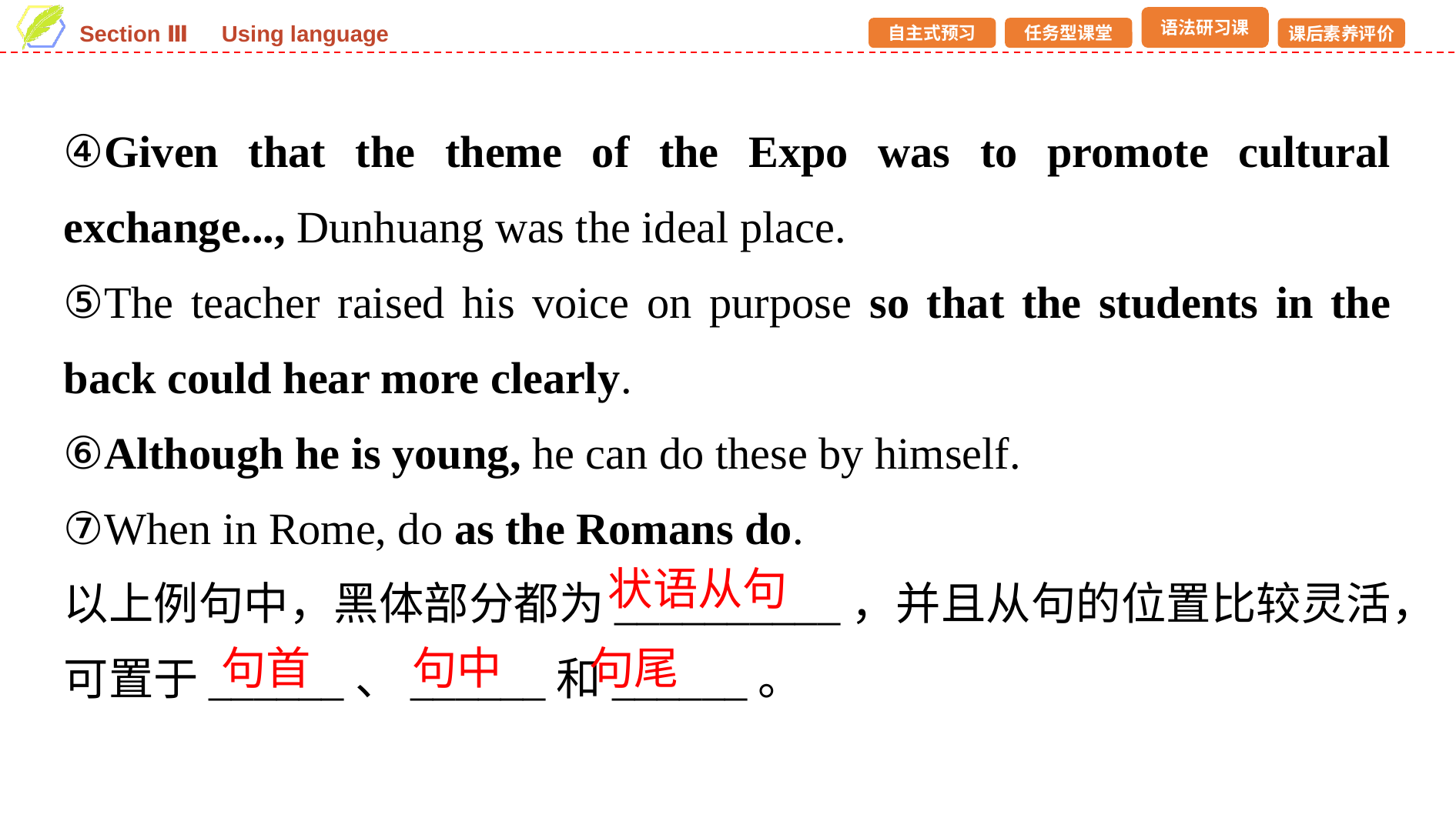

④Given that the theme of the Expo was to promote cultural exchange..., Dunhuang was the ideal place.
⑤The teacher raised his voice on purpose so that the students in the back could hear more clearly.
⑥Although he is young, he can do these by himself.
⑦When in Rome, do as the Romans do.
以上例句中，黑体部分都为__________，并且从句的位置比较灵活，可置于______、______和______。
状语从句
句首
句中
句尾